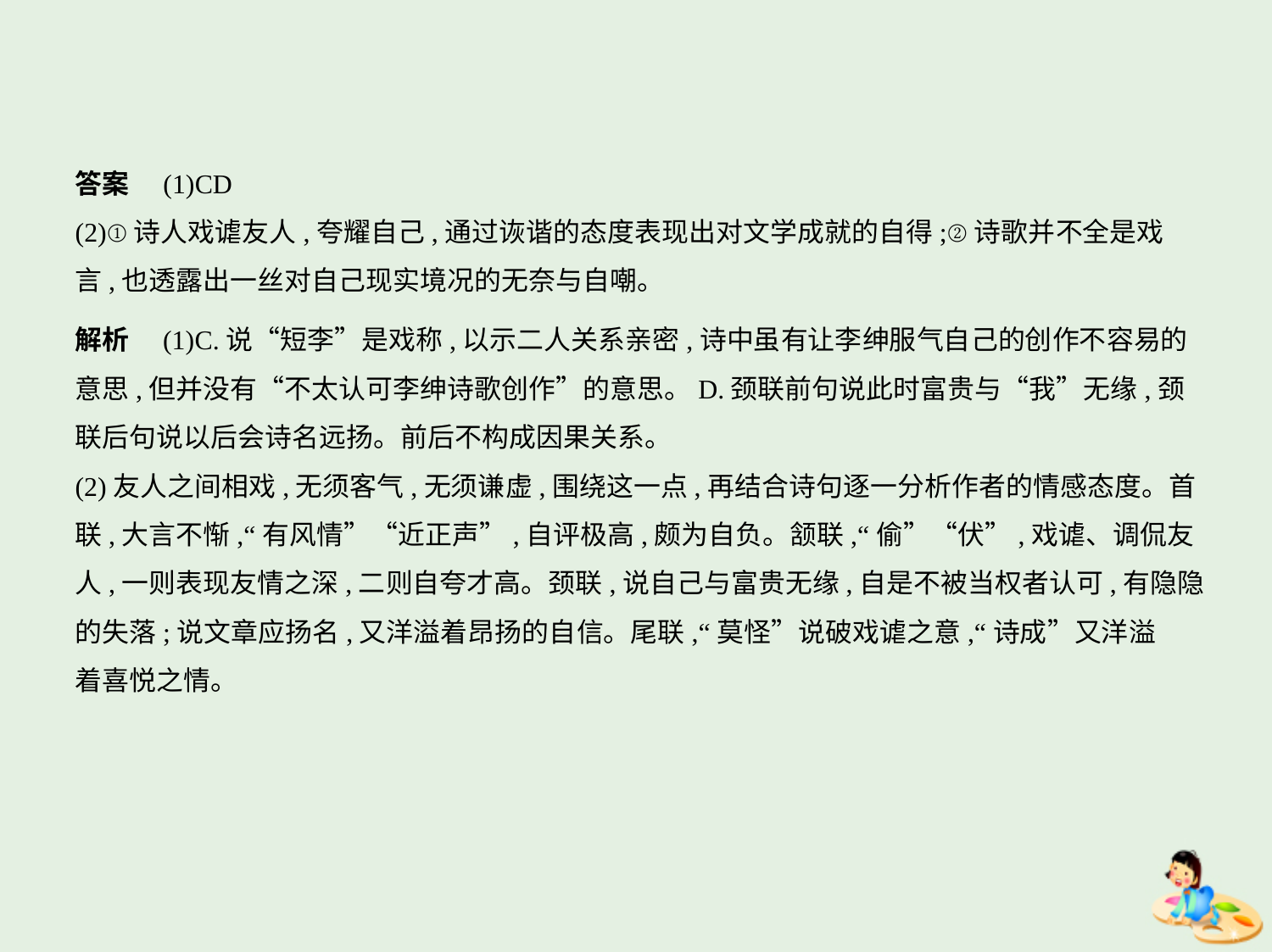

答案　(1)CD
(2)①诗人戏谑友人,夸耀自己,通过诙谐的态度表现出对文学成就的自得;②诗歌并不全是戏
言,也透露出一丝对自己现实境况的无奈与自嘲。
解析　(1)C.说“短李”是戏称,以示二人关系亲密,诗中虽有让李绅服气自己的创作不容易的
意思,但并没有“不太认可李绅诗歌创作”的意思。D.颈联前句说此时富贵与“我”无缘,颈
联后句说以后会诗名远扬。前后不构成因果关系。
(2)友人之间相戏,无须客气,无须谦虚,围绕这一点,再结合诗句逐一分析作者的情感态度。首
联,大言不惭,“有风情”“近正声”,自评极高,颇为自负。颔联,“偷”“伏”,戏谑、调侃友
人,一则表现友情之深,二则自夸才高。颈联,说自己与富贵无缘,自是不被当权者认可,有隐隐
的失落;说文章应扬名,又洋溢着昂扬的自信。尾联,“莫怪”说破戏谑之意,“诗成”又洋溢
着喜悦之情。